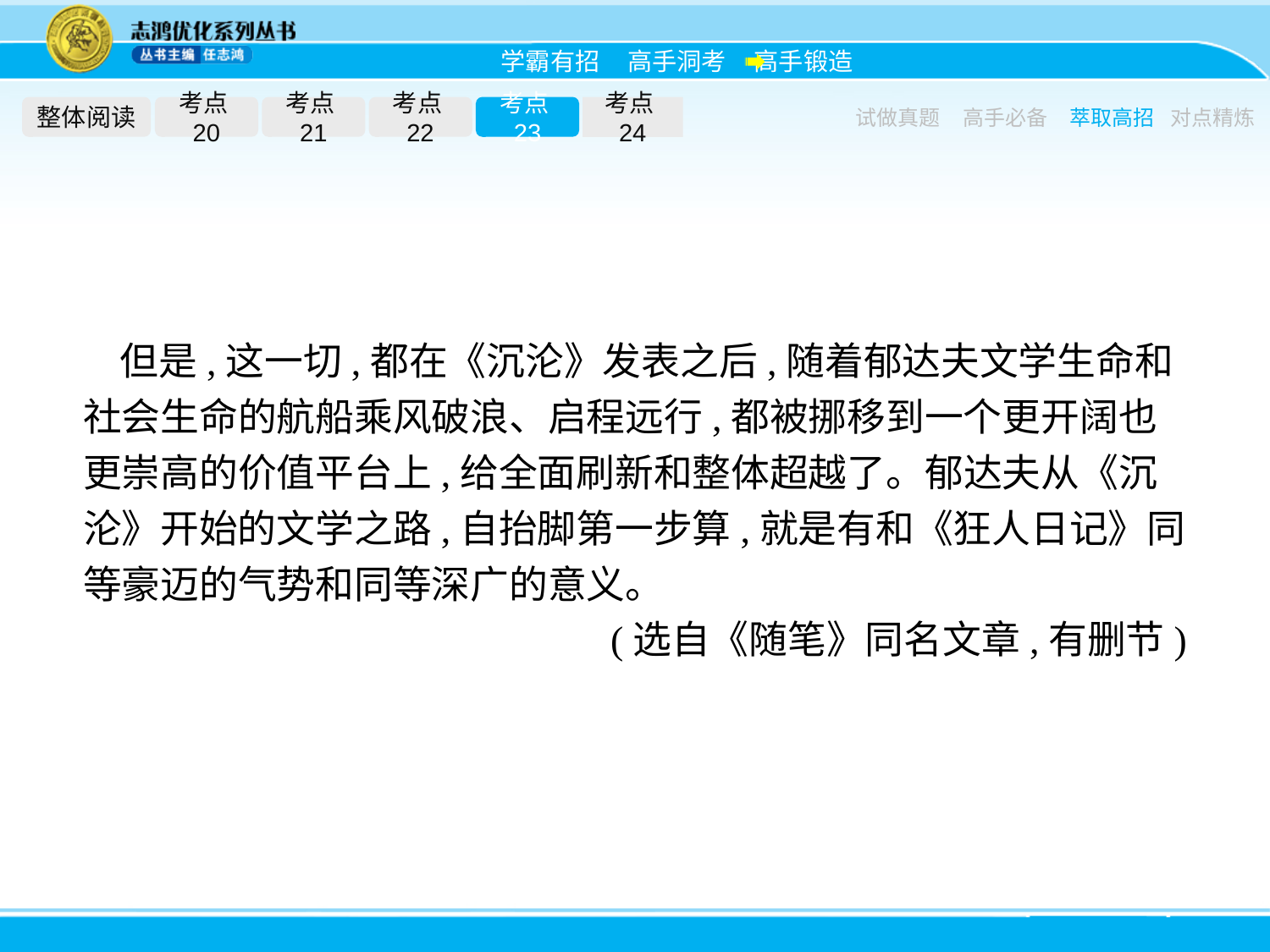

整体阅读
考点20
考点21
考点22
考点23
考点24
试做真题
高手必备
萃取高招
对点精炼
但是,这一切,都在《沉沦》发表之后,随着郁达夫文学生命和社会生命的航船乘风破浪、启程远行,都被挪移到一个更开阔也更崇高的价值平台上,给全面刷新和整体超越了。郁达夫从《沉沦》开始的文学之路,自抬脚第一步算,就是有和《狂人日记》同等豪迈的气势和同等深广的意义。
(选自《随笔》同名文章,有删节)